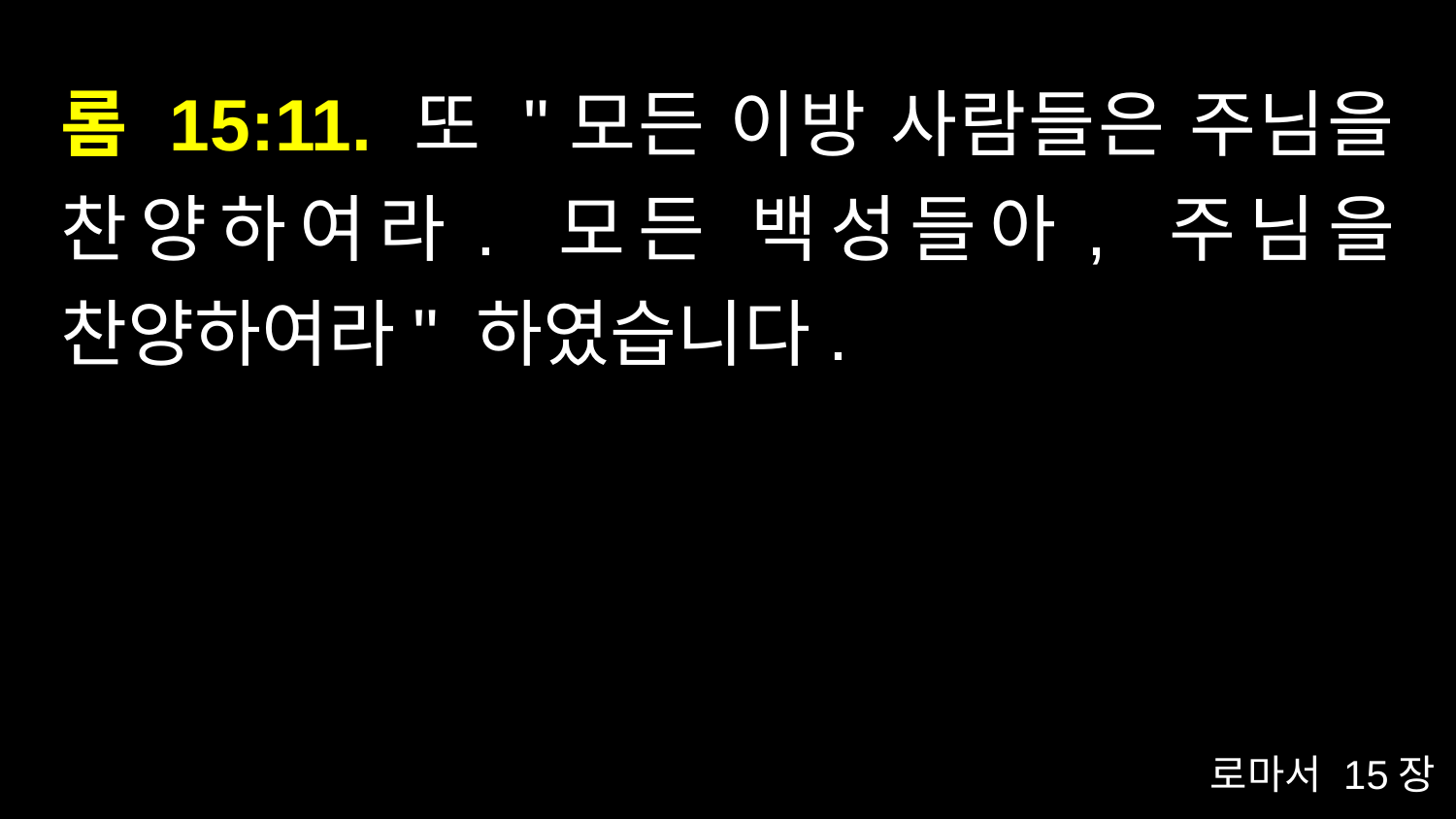

# 롬 15:11. 또 "모든 이방 사람들은 주님을 찬양하여라. 모든 백성들아, 주님을 찬양하여라" 하였습니다.
로마서 15장